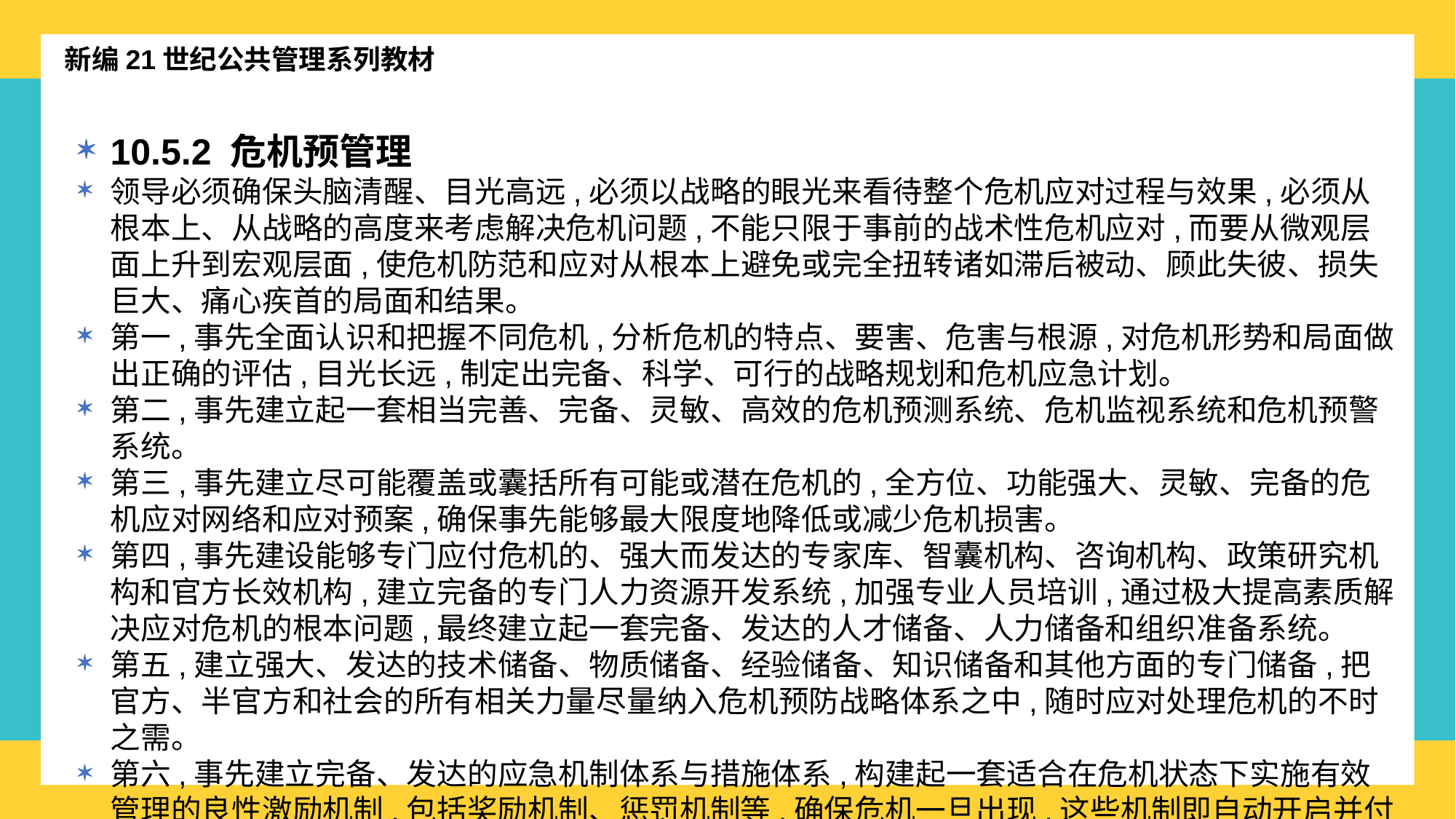

新编21世纪公共管理系列教材
10.5.2 危机预管理
领导必须确保头脑清醒、目光高远,必须以战略的眼光来看待整个危机应对过程与效果,必须从根本上、从战略的高度来考虑解决危机问题,不能只限于事前的战术性危机应对,而要从微观层面上升到宏观层面,使危机防范和应对从根本上避免或完全扭转诸如滞后被动、顾此失彼、损失巨大、痛心疾首的局面和结果。
第一,事先全面认识和把握不同危机,分析危机的特点、要害、危害与根源,对危机形势和局面做出正确的评估,目光长远,制定出完备、科学、可行的战略规划和危机应急计划。
第二,事先建立起一套相当完善、完备、灵敏、高效的危机预测系统、危机监视系统和危机预警系统。
第三,事先建立尽可能覆盖或囊括所有可能或潜在危机的,全方位、功能强大、灵敏、完备的危机应对网络和应对预案,确保事先能够最大限度地降低或减少危机损害。
第四,事先建设能够专门应付危机的、强大而发达的专家库、智囊机构、咨询机构、政策研究机构和官方长效机构,建立完备的专门人力资源开发系统,加强专业人员培训,通过极大提高素质解决应对危机的根本问题,最终建立起一套完备、发达的人才储备、人力储备和组织准备系统。
第五,建立强大、发达的技术储备、物质储备、经验储备、知识储备和其他方面的专门储备,把官方、半官方和社会的所有相关力量尽量纳入危机预防战略体系之中,随时应对处理危机的不时之需。
第六,事先建立完备、发达的应急机制体系与措施体系,构建起一套适合在危机状态下实施有效管理的良性激励机制,包括奖励机制、惩罚机制等,确保危机一旦出现,这些机制即自动开启并付诸实战运作。